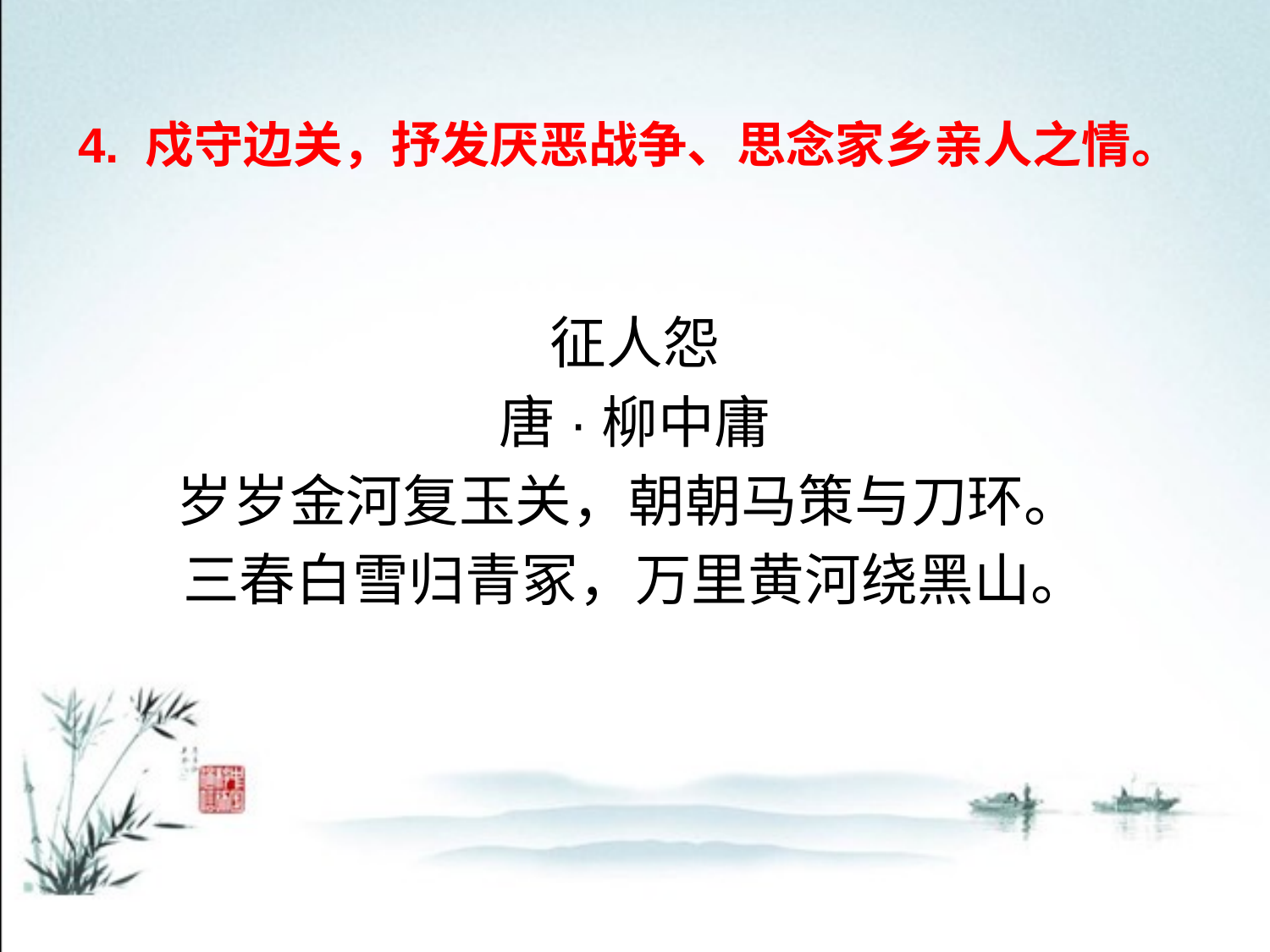

# 4. 戍守边关，抒发厌恶战争、思念家乡亲人之情。

征人怨
唐·柳中庸
岁岁金河复玉关，朝朝马策与刀环。
三春白雪归青冢，万里黄河绕黑山。